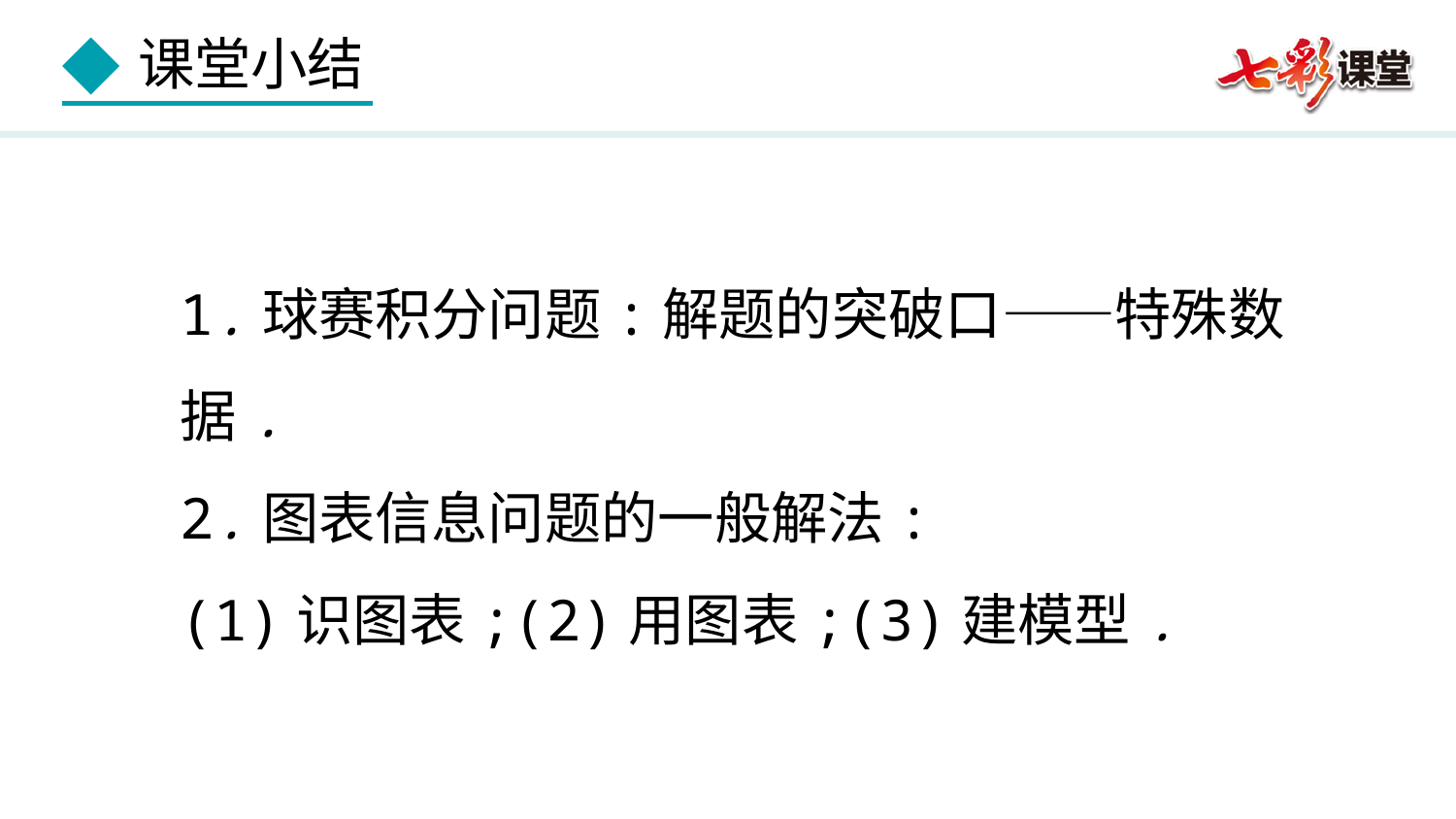

1.球赛积分问题:解题的突破口——特殊数据.
2.图表信息问题的一般解法:
(1)识图表;(2)用图表;(3)建模型.